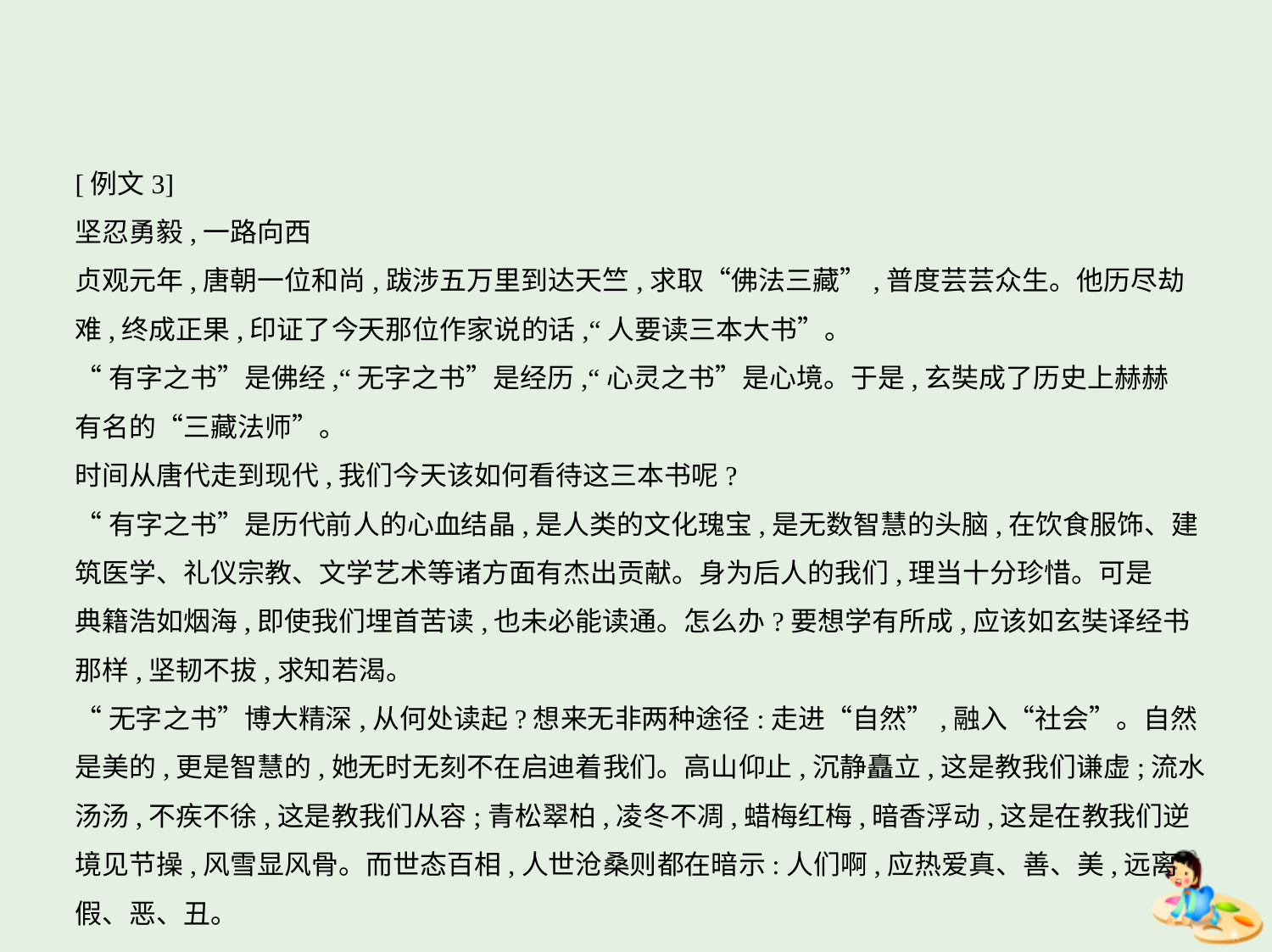

[例文3]
坚忍勇毅,一路向西
贞观元年,唐朝一位和尚,跋涉五万里到达天竺,求取“佛法三藏”,普度芸芸众生。他历尽劫
难,终成正果,印证了今天那位作家说的话,“人要读三本大书”。
“有字之书”是佛经,“无字之书”是经历,“心灵之书”是心境。于是,玄奘成了历史上赫赫
有名的“三藏法师”。
时间从唐代走到现代,我们今天该如何看待这三本书呢?
“有字之书”是历代前人的心血结晶,是人类的文化瑰宝,是无数智慧的头脑,在饮食服饰、建
筑医学、礼仪宗教、文学艺术等诸方面有杰出贡献。身为后人的我们,理当十分珍惜。可是
典籍浩如烟海,即使我们埋首苦读,也未必能读通。怎么办?要想学有所成,应该如玄奘译经书
那样,坚韧不拔,求知若渴。
“无字之书”博大精深,从何处读起?想来无非两种途径:走进“自然”,融入“社会”。自然
是美的,更是智慧的,她无时无刻不在启迪着我们。高山仰止,沉静矗立,这是教我们谦虚;流水汤汤,不疾不徐,这是教我们从容;青松翠柏,凌冬不凋,蜡梅红梅,暗香浮动,这是在教我们逆境见节操,风雪显风骨。而世态百相,人世沧桑则都在暗示:人们啊,应热爱真、善、美,远离假、恶、丑。